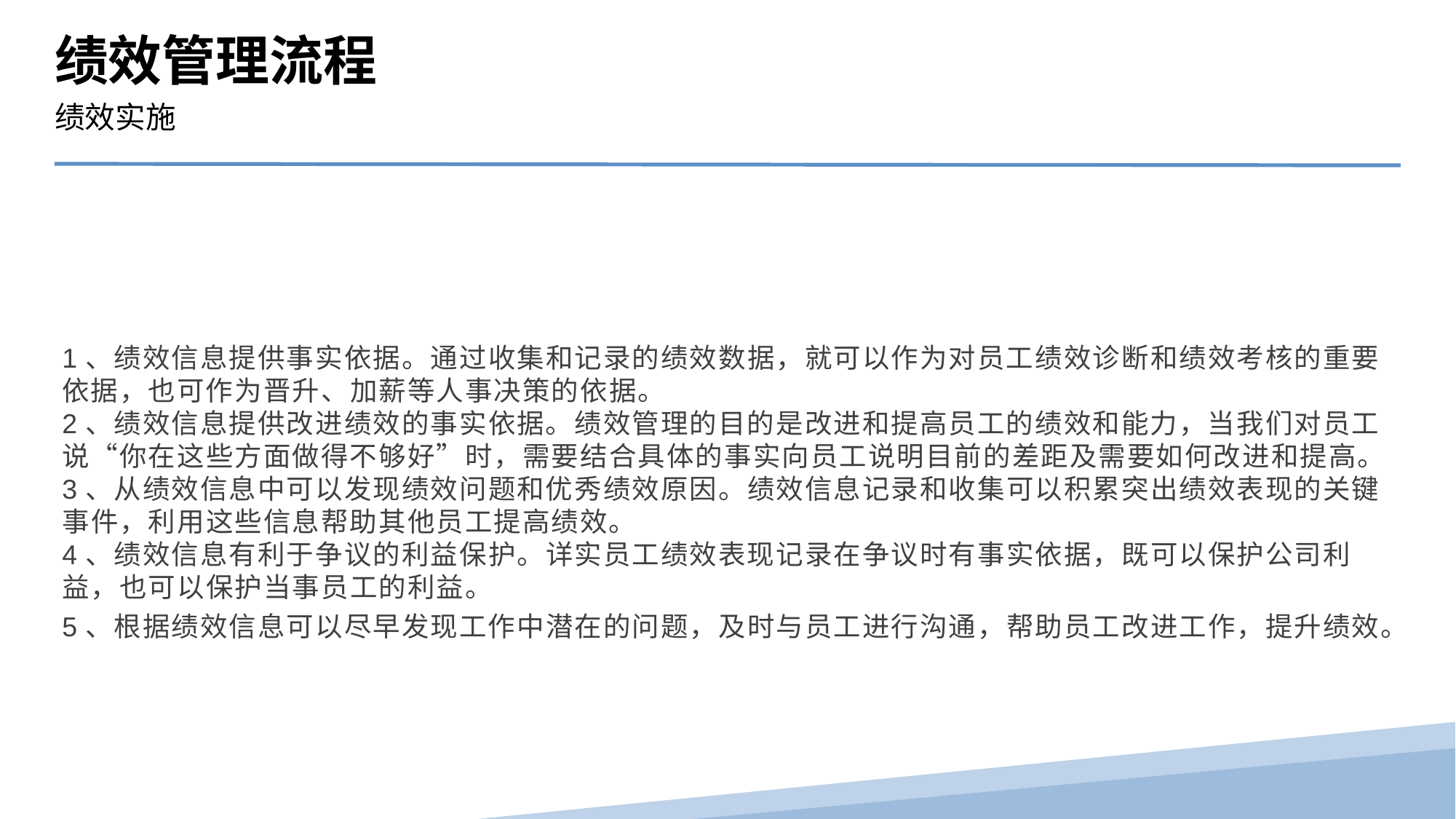

绩效管理流程
绩效实施
1、绩效信息提供事实依据。通过收集和记录的绩效数据，就可以作为对员工绩效诊断和绩效考核的重要依据，也可作为晋升、加薪等人事决策的依据。
2、绩效信息提供改进绩效的事实依据。绩效管理的目的是改进和提高员工的绩效和能力，当我们对员工说“你在这些方面做得不够好”时，需要结合具体的事实向员工说明目前的差距及需要如何改进和提高。
3、从绩效信息中可以发现绩效问题和优秀绩效原因。绩效信息记录和收集可以积累突出绩效表现的关键事件，利用这些信息帮助其他员工提高绩效。
4、绩效信息有利于争议的利益保护。详实员工绩效表现记录在争议时有事实依据，既可以保护公司利益，也可以保护当事员工的利益。
5、根据绩效信息可以尽早发现工作中潜在的问题，及时与员工进行沟通，帮助员工改进工作，提升绩效。